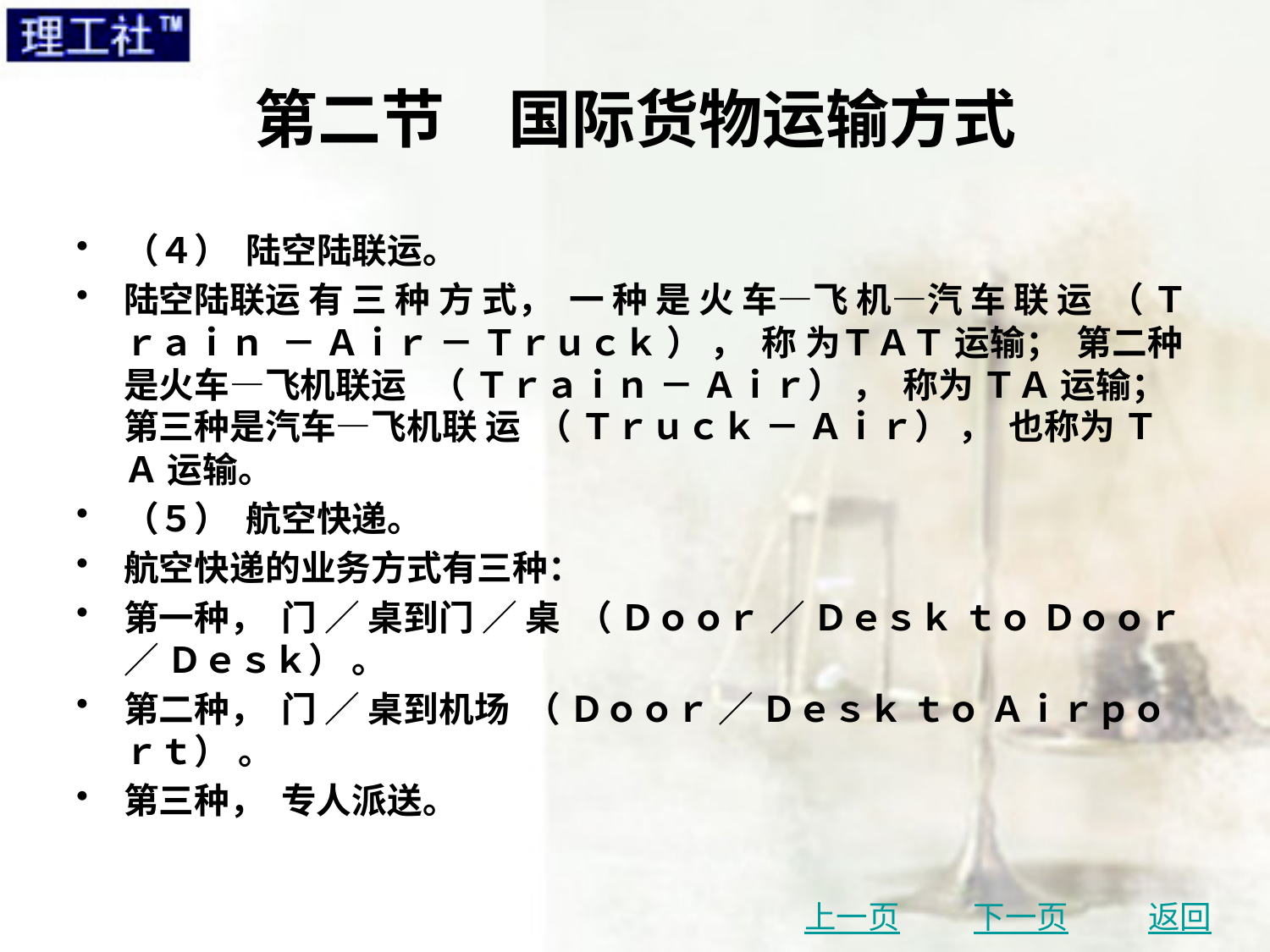

# 第二节　国际货物运输方式
（４）  陆空陆联运。
陆空陆联运 有 三 种 方 式，  一 种 是 火 车—飞 机—汽 车 联 运  （ Ｔｒａｉｎ  － Ａｉｒ － Ｔｒｕｃｋ ） ，  称 为ＴＡＴ 运输；  第二种是火车—飞机联运   （ Ｔｒａｉｎ － Ａｉｒ） ，  称为 ＴＡ 运输；  第三种是汽车—飞机联 运  （ Ｔｒｕｃｋ － Ａｉｒ） ，  也称为 ＴＡ 运输。
（５）  航空快递。
航空快递的业务方式有三种：
第一种，  门 ／ 桌到门 ／ 桌  （ Ｄｏｏｒ ／ Ｄｅｓｋ ｔｏ Ｄｏｏｒ ／ Ｄｅｓｋ） 。
第二种，  门 ／ 桌到机场  （ Ｄｏｏｒ ／ Ｄｅｓｋ ｔｏ Ａｉｒｐｏｒｔ） 。
第三种，  专人派送。
上一页
下一页
返回